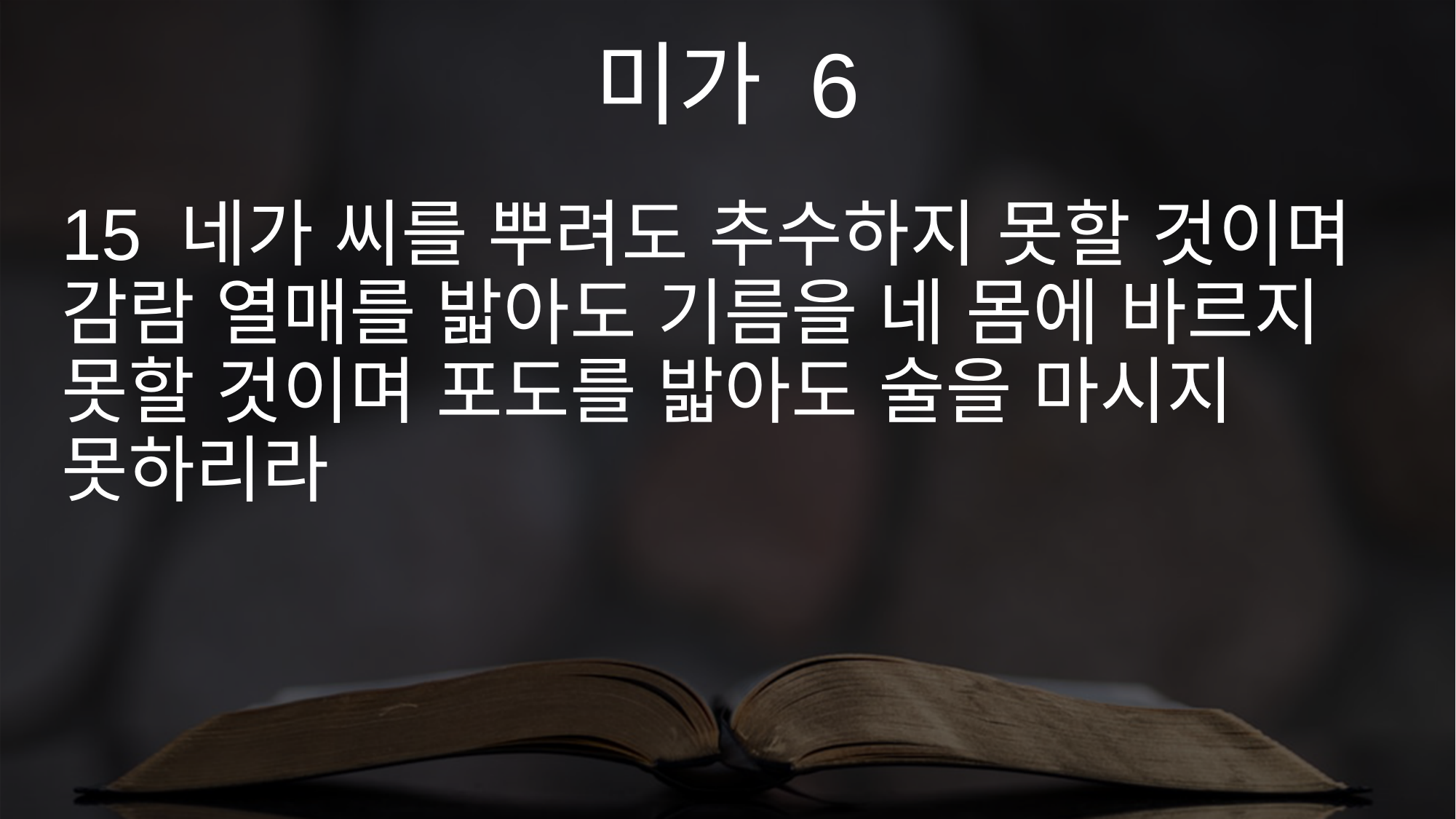

미가 6
15 네가 씨를 뿌려도 추수하지 못할 것이며 감람 열매를 밟아도 기름을 네 몸에 바르지 못할 것이며 포도를 밟아도 술을 마시지 못하리라